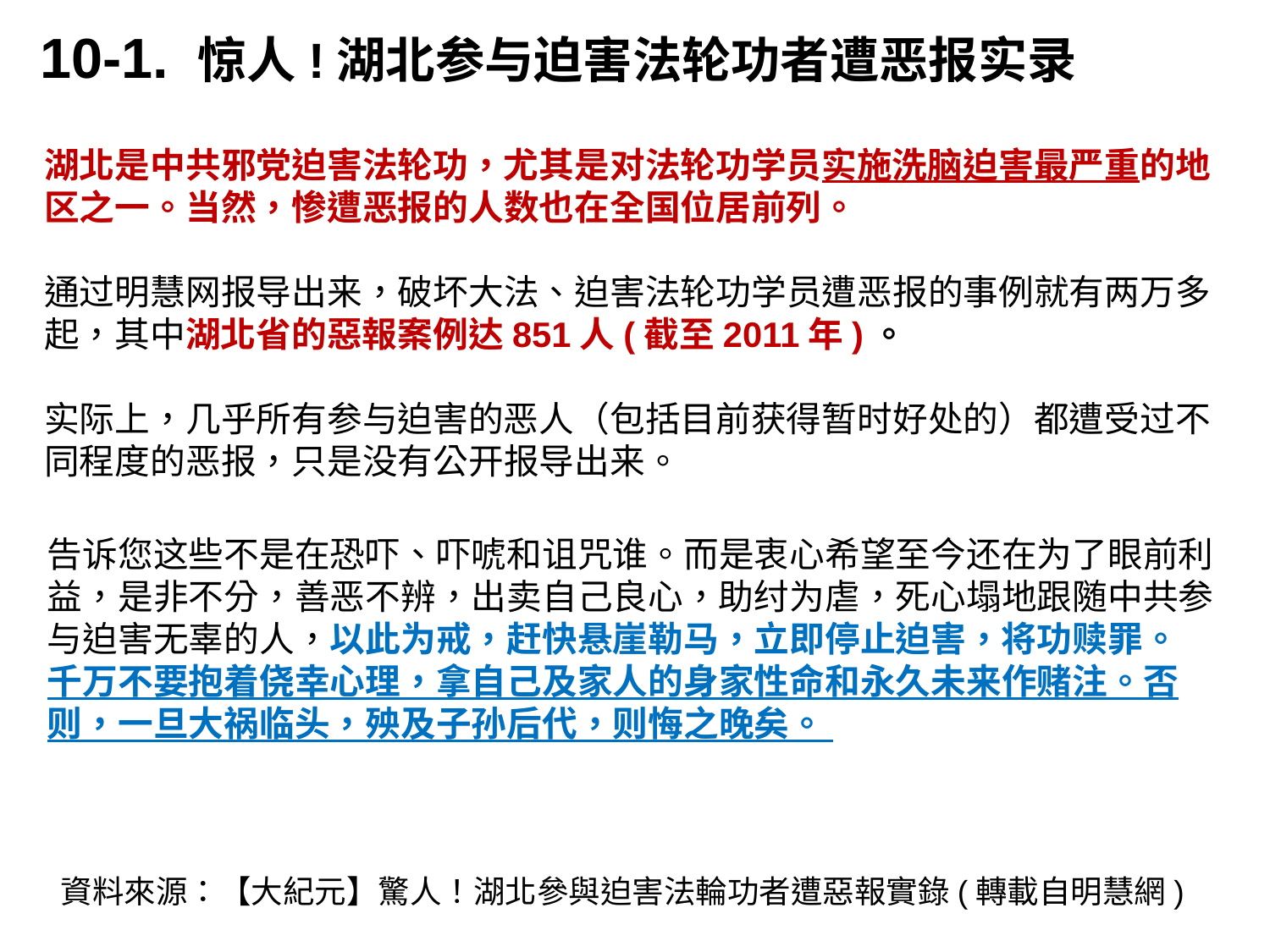

10-1. 惊人!湖北参与迫害法轮功者遭恶报实录
湖北是中共邪党迫害法轮功，尤其是对法轮功学员实施洗脑迫害最严重的地区之一。当然，惨遭恶报的人数也在全国位居前列。

通过明慧网报导出来，破坏大法、迫害法轮功学员遭恶报的事例就有两万多起，其中湖北省的惡報案例达851人(截至2011年)。

实际上，几乎所有参与迫害的恶人（包括目前获得暂时好处的）都遭受过不同程度的恶报，只是没有公开报导出来。
告诉您这些不是在恐吓、吓唬和诅咒谁。而是衷心希望至今还在为了眼前利益，是非不分，善恶不辨，出卖自己良心，助纣为虐，死心塌地跟随中共参与迫害无辜的人，以此为戒，赶快悬崖勒马，立即停止迫害，将功赎罪。
千万不要抱着侥幸心理，拿自己及家人的身家性命和永久未来作赌注。否则，一旦大祸临头，殃及子孙后代，则悔之晚矣。
資料來源：【大紀元】驚人！湖北參與迫害法輪功者遭惡報實錄(轉載自明慧網)